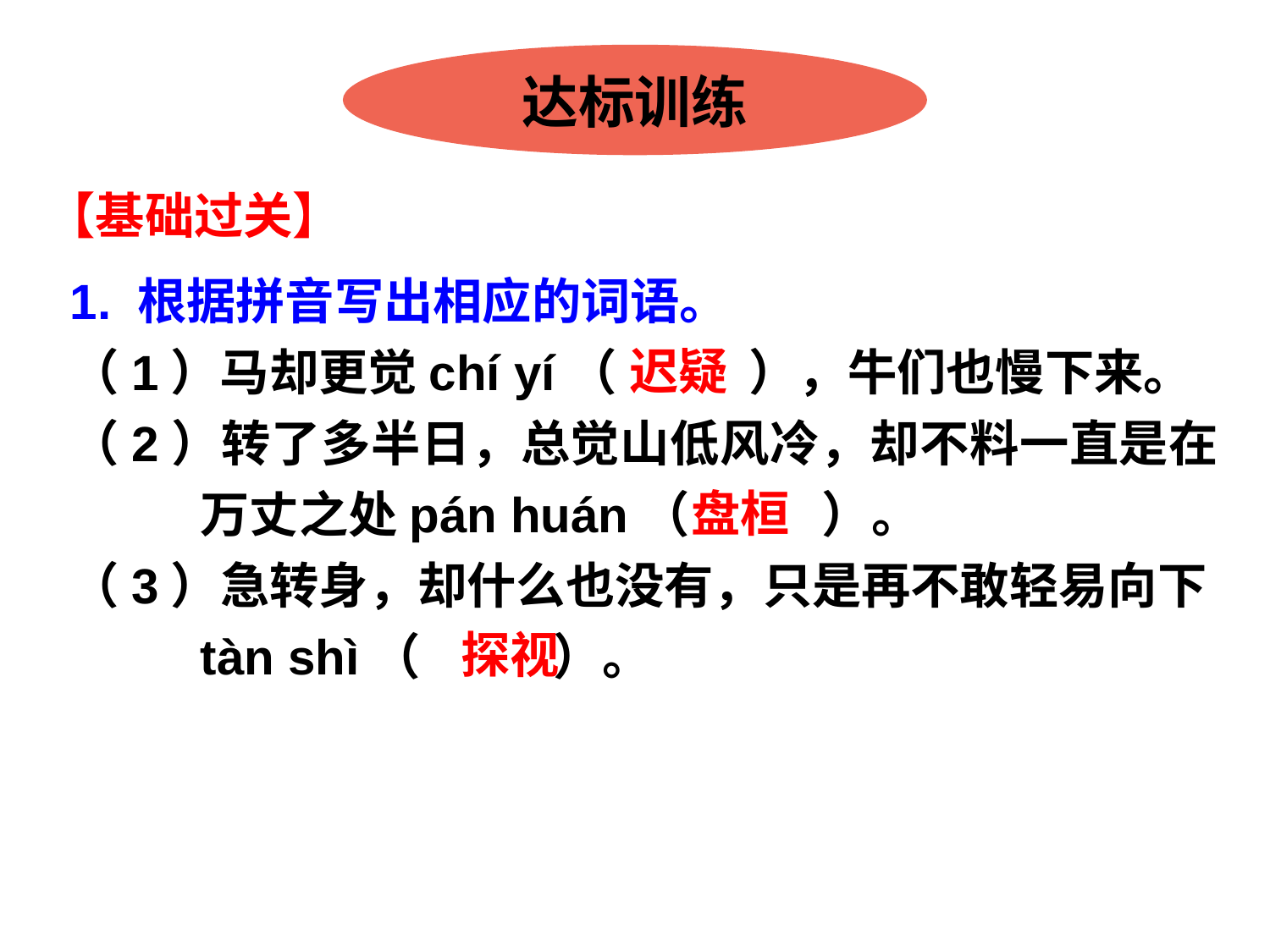

达标训练
【基础过关】
1. 根据拼音写出相应的词语。
（1）马却更觉chí yí（　   　），牛们也慢下来。
（2）转了多半日，总觉山低风冷，却不料一直是在万丈之处pán huán（　   　）。
（3）急转身，却什么也没有，只是再不敢轻易向下tàn shì（　   　）。
迟疑
盘桓
探视